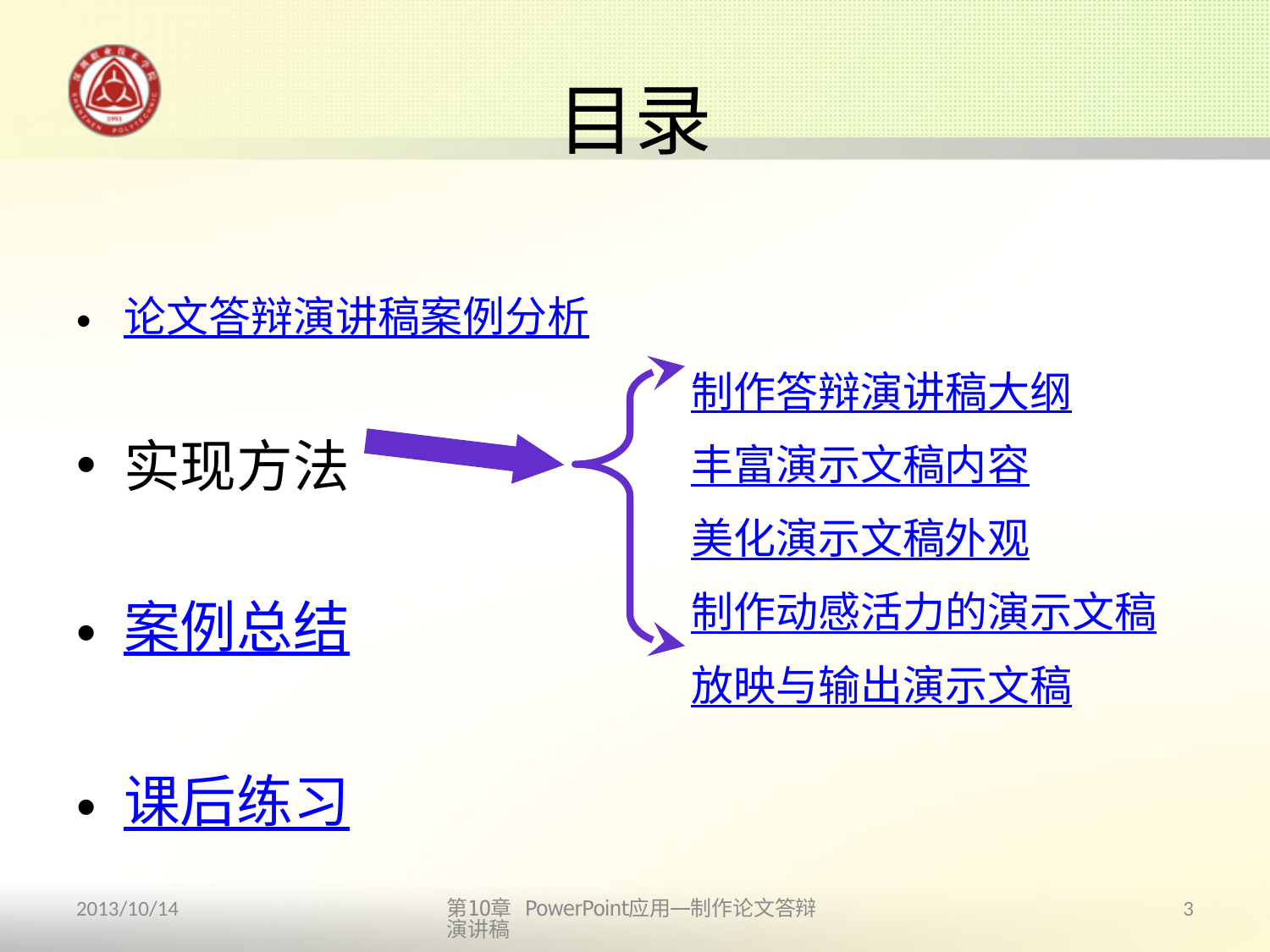

# 目录
论文答辩演讲稿案例分析
实现方法
案例总结
课后练习
制作答辩演讲稿大纲
丰富演示文稿内容
美化演示文稿外观
制作动感活力的演示文稿
放映与输出演示文稿

第10章  PowerPoint应用—制作论文答辩演讲稿
3
2013/10/14